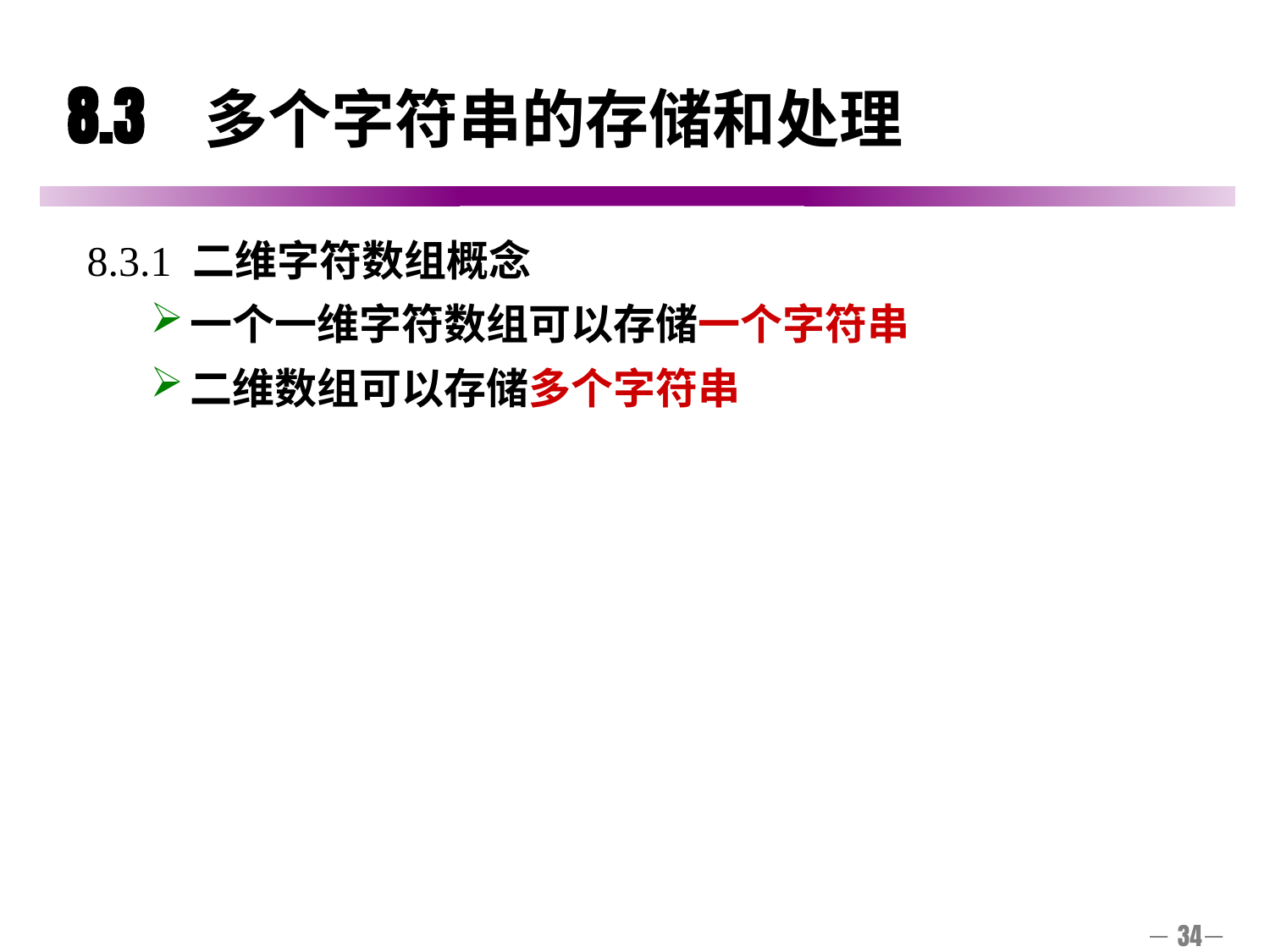

# 8.3   多个字符串的存储和处理
8.3.1 二维字符数组概念
一个一维字符数组可以存储一个字符串
二维数组可以存储多个字符串
－34－